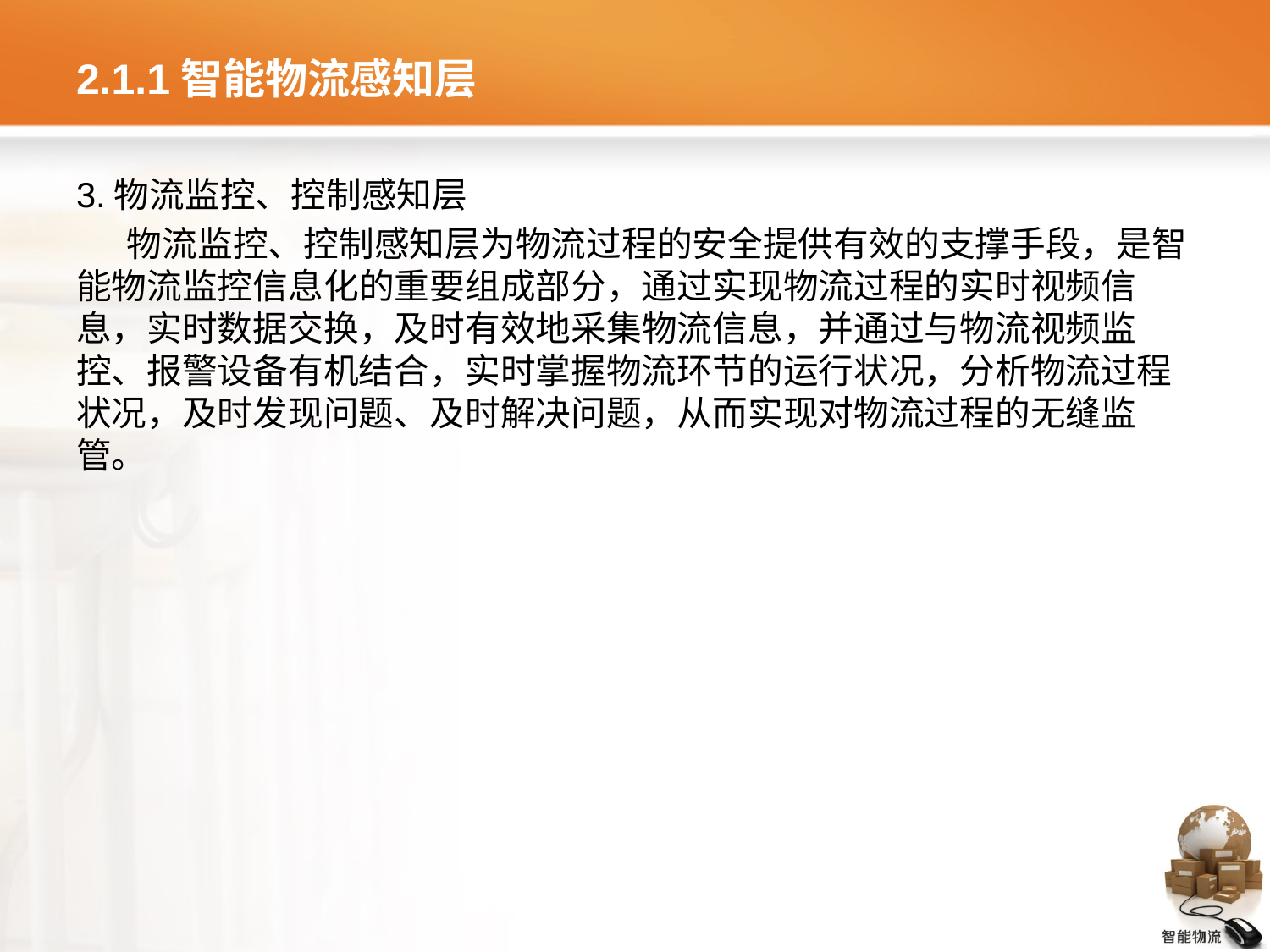

# 2.1.1智能物流感知层
3.物流监控、控制感知层
物流监控、控制感知层为物流过程的安全提供有效的支撑手段，是智能物流监控信息化的重要组成部分，通过实现物流过程的实时视频信息，实时数据交换，及时有效地采集物流信息，并通过与物流视频监控、报警设备有机结合，实时掌握物流环节的运行状况，分析物流过程状况，及时发现问题、及时解决问题，从而实现对物流过程的无缝监管。